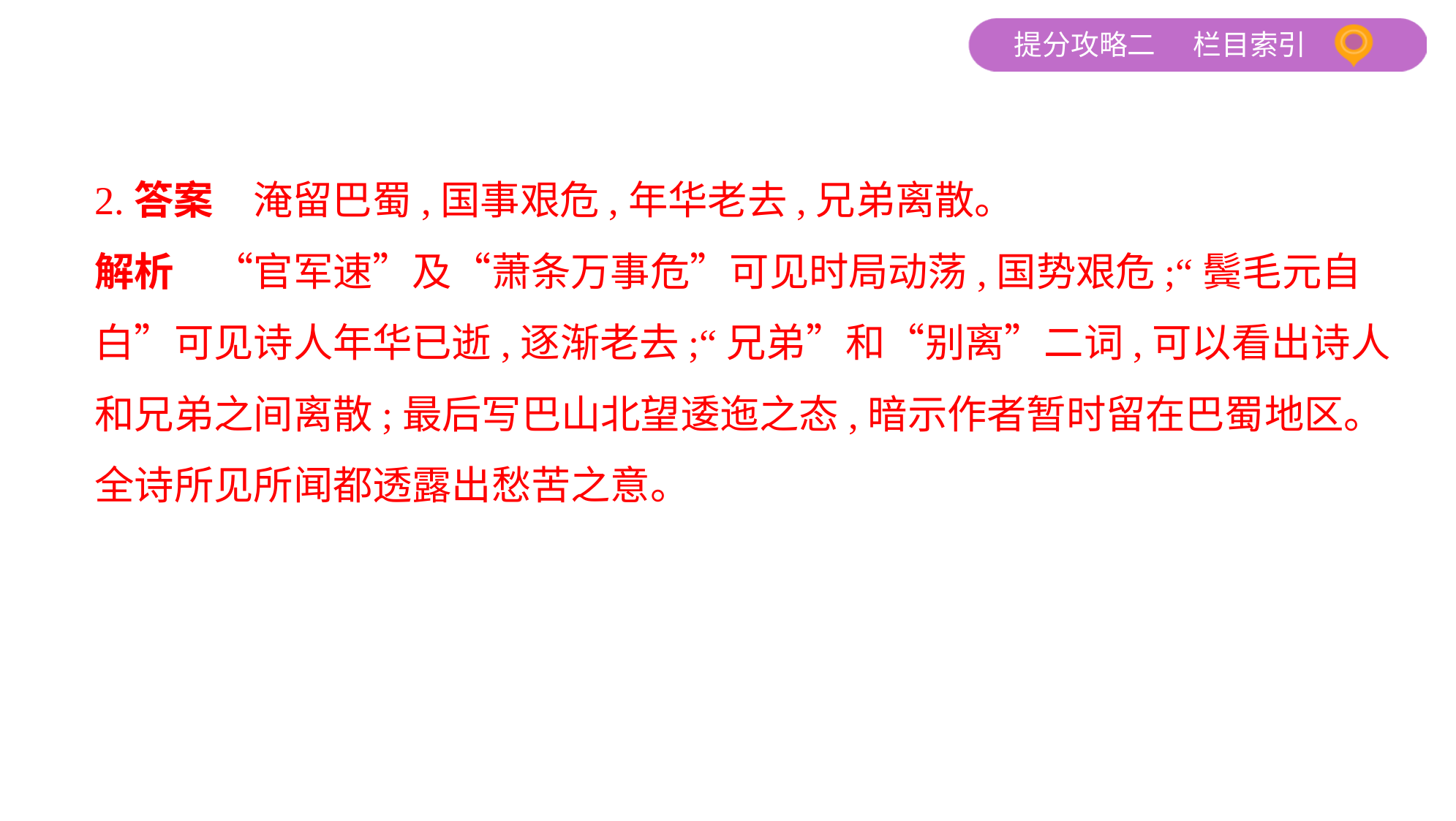

2.答案　淹留巴蜀,国事艰危,年华老去,兄弟离散。
解析　“官军速”及“萧条万事危”可见时局动荡,国势艰危;“鬓毛元自
白”可见诗人年华已逝,逐渐老去;“兄弟”和“别离”二词,可以看出诗人
和兄弟之间离散;最后写巴山北望逶迤之态,暗示作者暂时留在巴蜀地区。
全诗所见所闻都透露出愁苦之意。